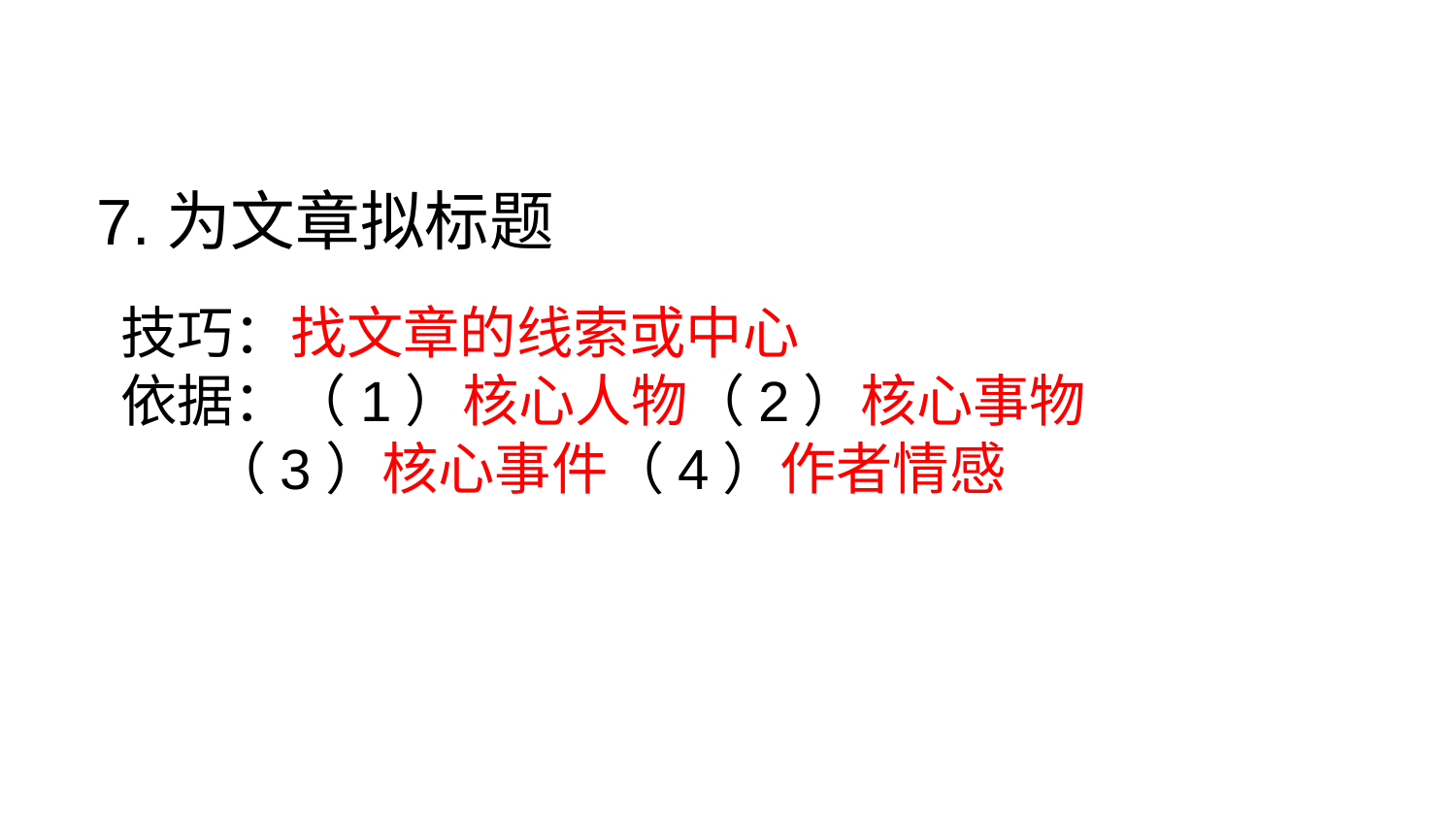

7.为文章拟标题
技巧：找文章的线索或中心
依据：（1）核心人物（2）核心事物
      （3）核心事件（4）作者情感